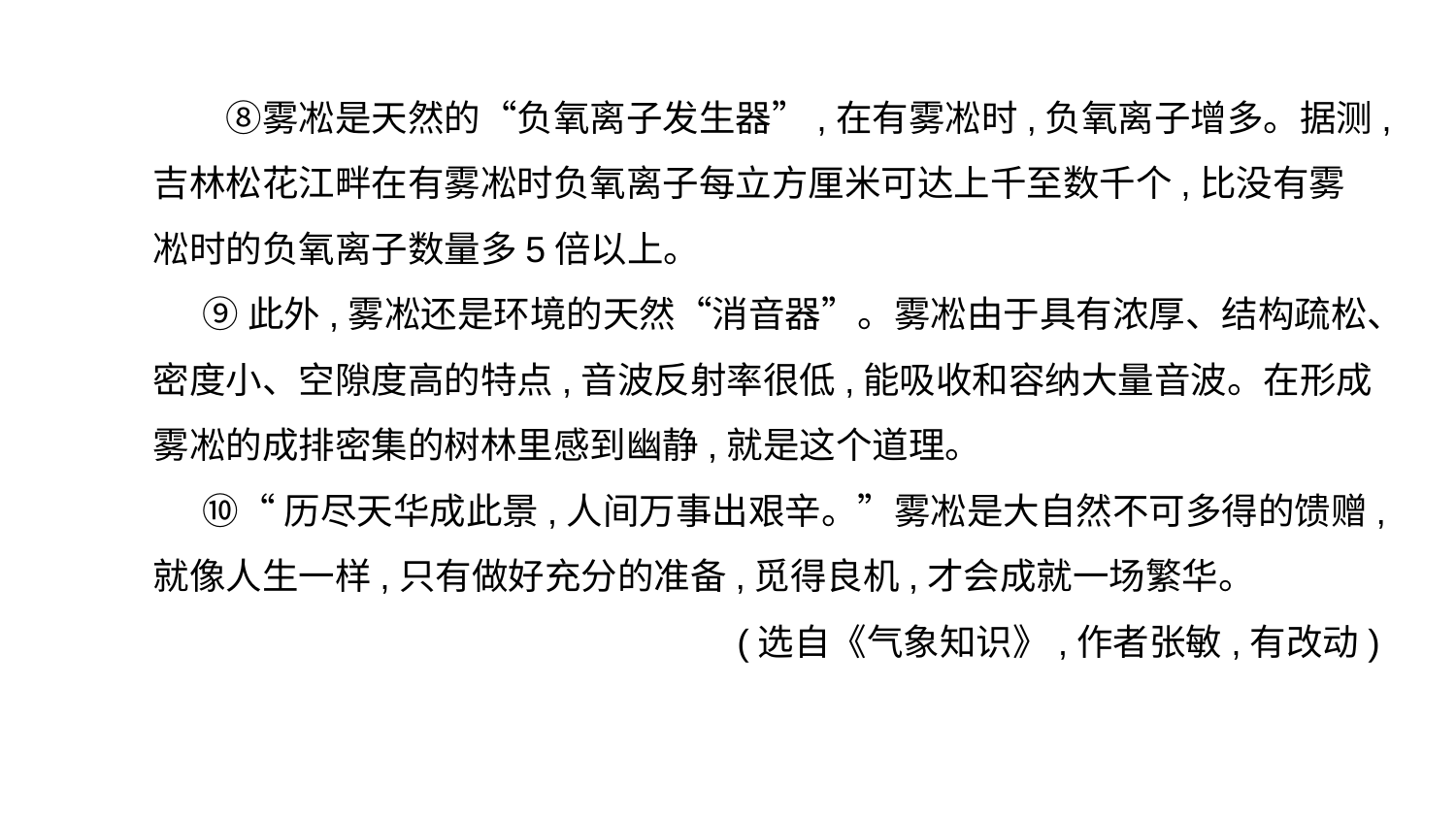

⑧雾凇是天然的“负氧离子发生器”,在有雾凇时,负氧离子增多。据测,吉林松花江畔在有雾凇时负氧离子每立方厘米可达上千至数千个,比没有雾凇时的负氧离子数量多5倍以上。
      ⑨此外,雾凇还是环境的天然“消音器”。雾凇由于具有浓厚、结构疏松、密度小、空隙度高的特点,音波反射率很低,能吸收和容纳大量音波。在形成雾凇的成排密集的树林里感到幽静,就是这个道理。
      ⑩“历尽天华成此景,人间万事出艰辛。”雾凇是大自然不可多得的馈赠,就像人生一样,只有做好充分的准备,觅得良机,才会成就一场繁华。
(选自《气象知识》,作者张敏,有改动)